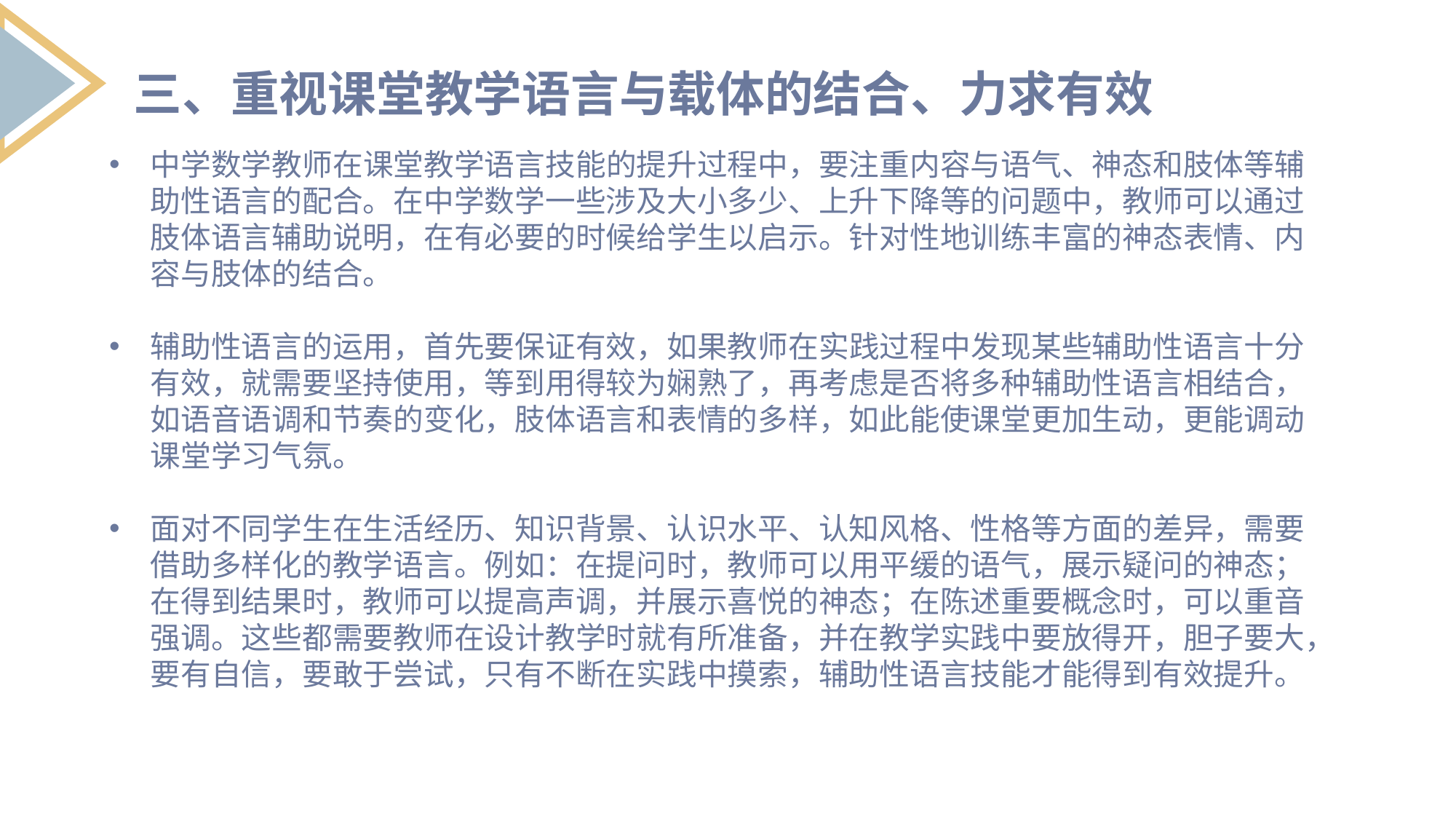

三、重视课堂教学语言与载体的结合、力求有效
中学数学教师在课堂教学语言技能的提升过程中，要注重内容与语气、神态和肢体等辅助性语言的配合。在中学数学一些涉及大小多少、上升下降等的问题中，教师可以通过肢体语言辅助说明，在有必要的时候给学生以启示。针对性地训练丰富的神态表情、内容与肢体的结合。

辅助性语言的运用，首先要保证有效，如果教师在实践过程中发现某些辅助性语言十分有效，就需要坚持使用，等到用得较为娴熟了，再考虑是否将多种辅助性语言相结合，如语音语调和节奏的变化，肢体语言和表情的多样，如此能使课堂更加生动，更能调动课堂学习气氛。

面对不同学生在生活经历、知识背景、认识水平、认知风格、性格等方面的差异，需要借助多样化的教学语言。例如：在提问时，教师可以用平缓的语气，展示疑问的神态；在得到结果时，教师可以提高声调，并展示喜悦的神态；在陈述重要概念时，可以重音强调。这些都需要教师在设计教学时就有所准备，并在教学实践中要放得开，胆子要大，要有自信，要敢于尝试，只有不断在实践中摸索，辅助性语言技能才能得到有效提升。